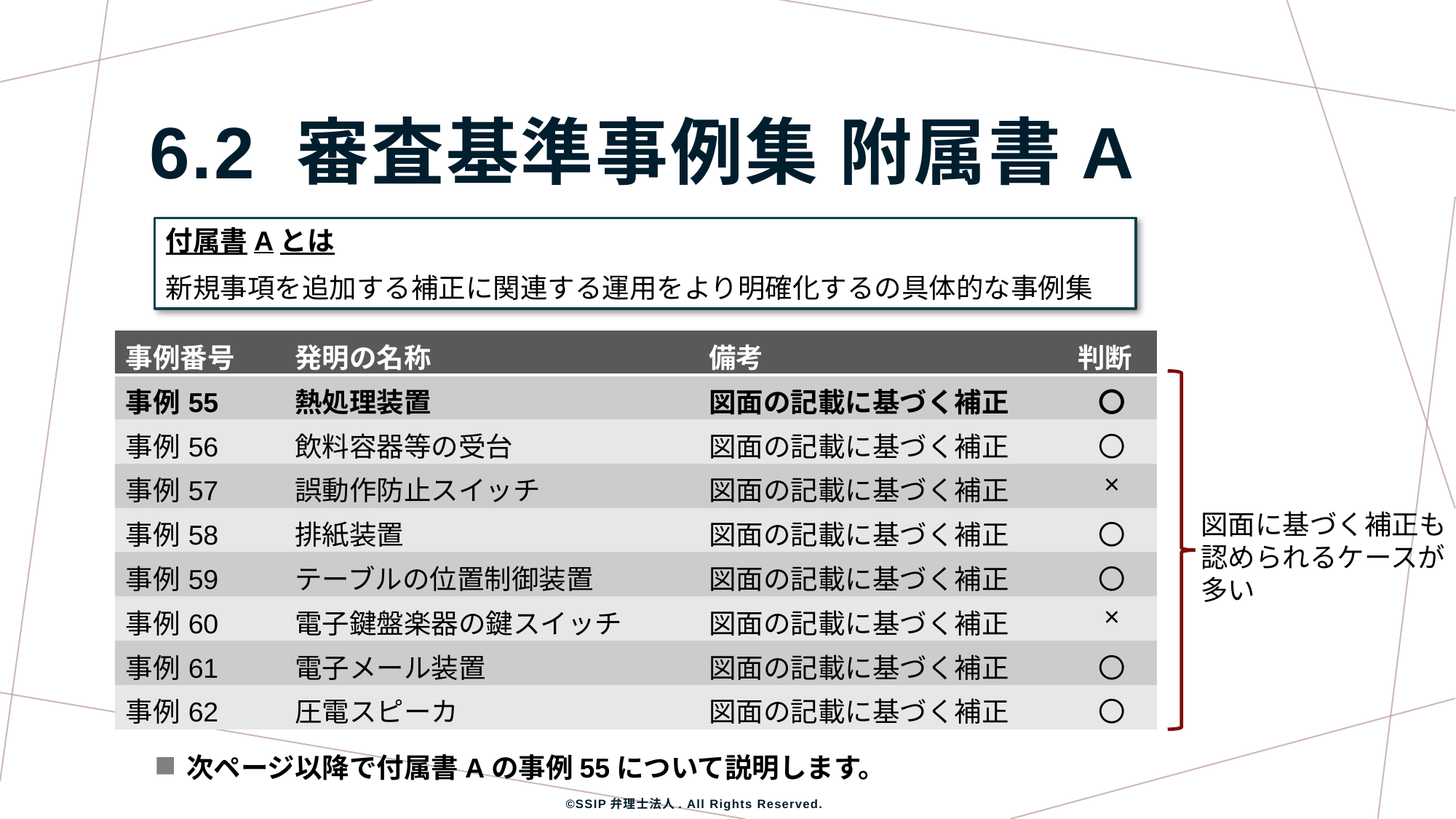

# 6.2 審査基準事例集 附属書A
付属書Aとは

新規事項を追加する補正に関連する運用をより明確化するの具体的な事例集
| 事例番号 | 発明の名称 | 備考 | 判断 |
| --- | --- | --- | --- |
| 事例55 | 熱処理装置 | 図面の記載に基づく補正 | 〇 |
| 事例56 | 飲料容器等の受台 | 図面の記載に基づく補正 | 〇 |
| 事例57 | 誤動作防止スイッチ | 図面の記載に基づく補正 | × |
| 事例58 | 排紙装置 | 図面の記載に基づく補正 | 〇 |
| 事例59 | テーブルの位置制御装置 | 図面の記載に基づく補正 | 〇 |
| 事例60 | 電子鍵盤楽器の鍵スイッチ | 図面の記載に基づく補正 | × |
| 事例61 | 電子メール装置 | 図面の記載に基づく補正 | 〇 |
| 事例62 | 圧電スピーカ | 図面の記載に基づく補正 | 〇 |

図面に基づく補正も
認められるケースが
多い
次ページ以降で付属書Aの事例55について説明します。

©SSIP弁理士法人. All Rights Reserved.